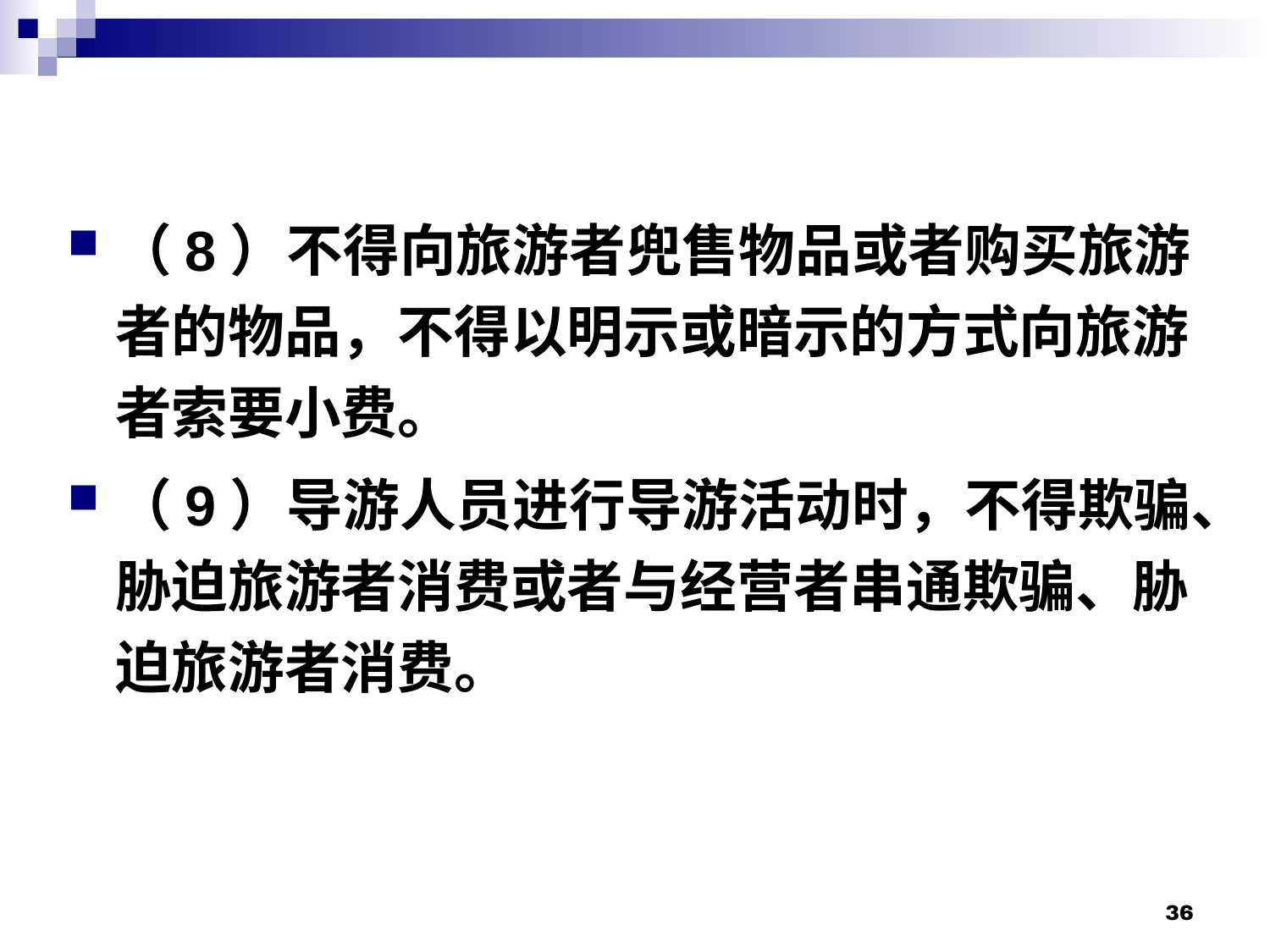

# （8）不得向旅游者兜售物品或者购买旅游者的物品，不得以明示或暗示的方式向旅游者索要小费。
（9）导游人员进行导游活动时，不得欺骗、胁迫旅游者消费或者与经营者串通欺骗、胁迫旅游者消费。
36